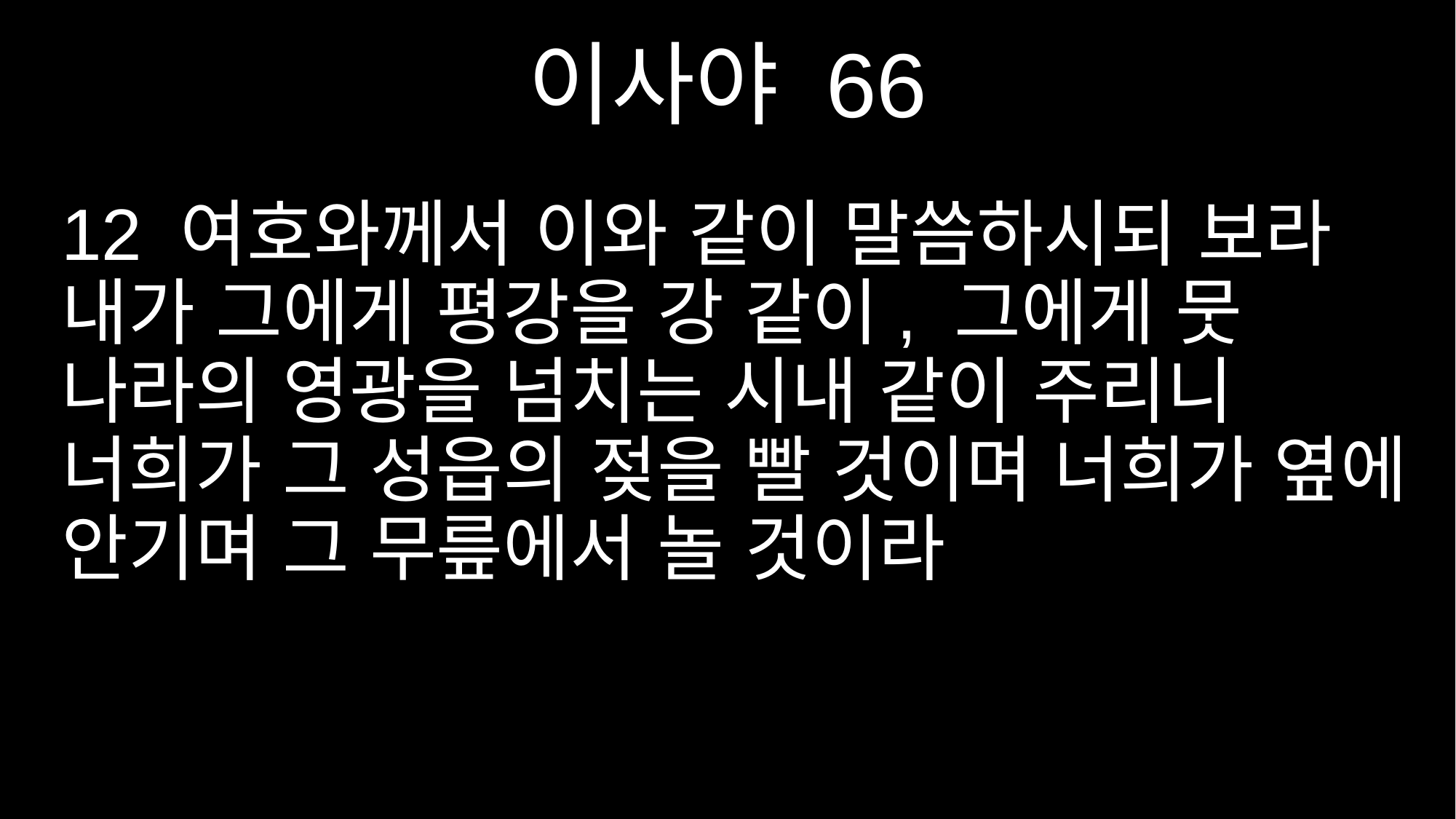

이사야 66
12 여호와께서 이와 같이 말씀하시되 보라 내가 그에게 평강을 강 같이, 그에게 뭇 나라의 영광을 넘치는 시내 같이 주리니 너희가 그 성읍의 젖을 빨 것이며 너희가 옆에 안기며 그 무릎에서 놀 것이라